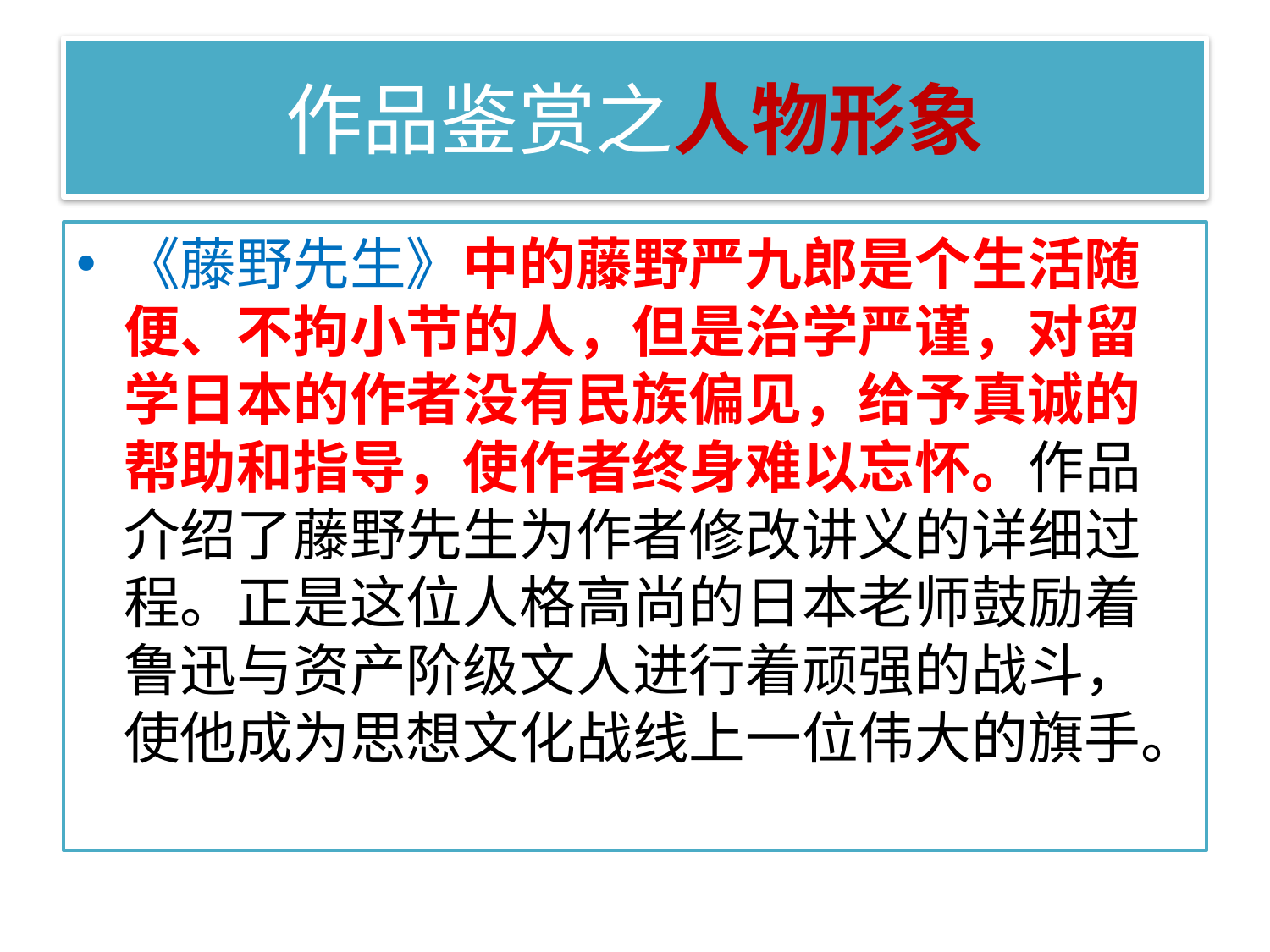

# 作品鉴赏之人物形象
《藤野先生》中的藤野严九郎是个生活随便、不拘小节的人，但是治学严谨，对留学日本的作者没有民族偏见，给予真诚的帮助和指导，使作者终身难以忘怀。作品介绍了藤野先生为作者修改讲义的详细过程。正是这位人格高尚的日本老师鼓励着鲁迅与资产阶级文人进行着顽强的战斗，使他成为思想文化战线上一位伟大的旗手。